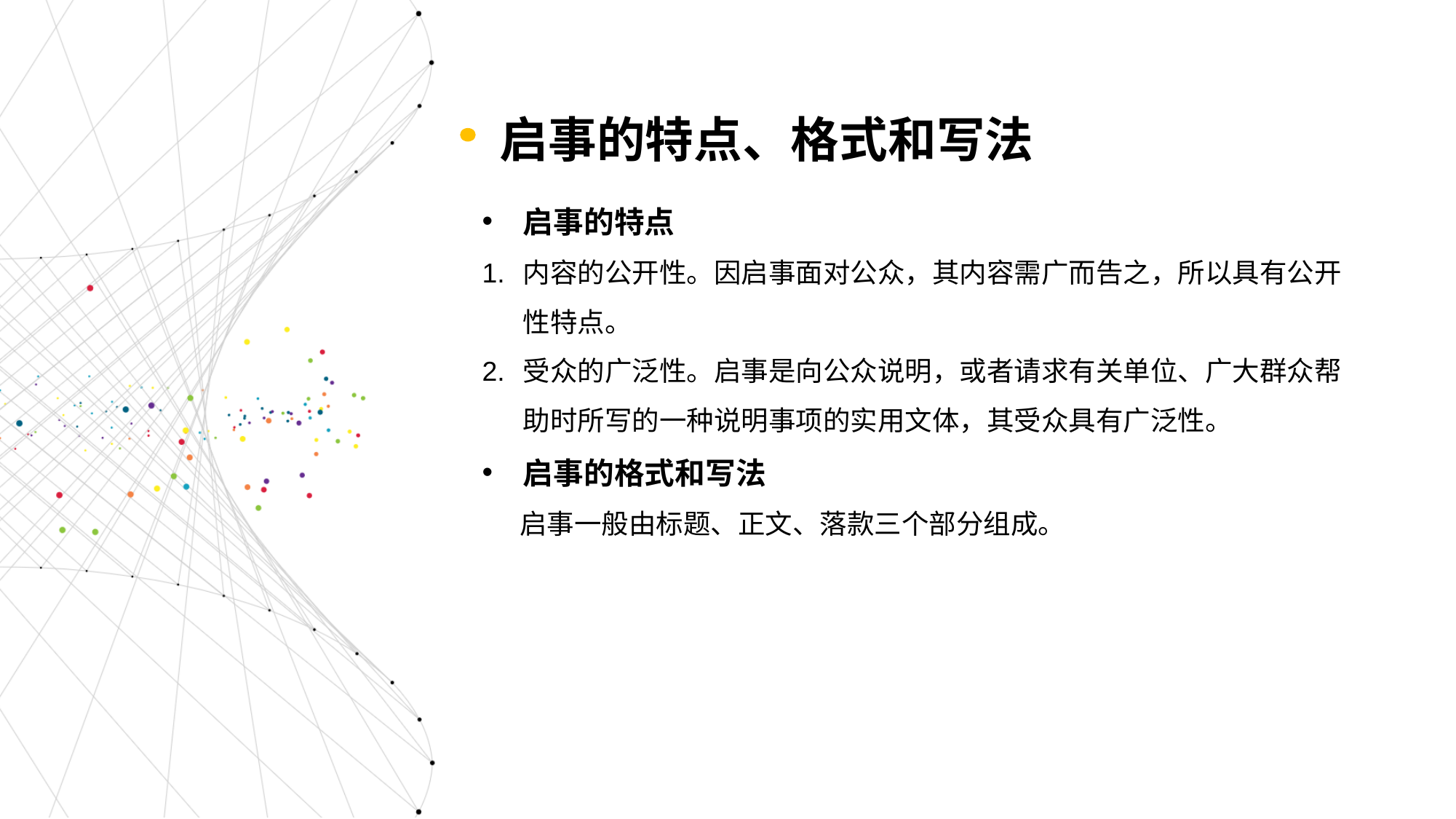

启事的特点、格式和写法

启事的特点
内容的公开性。因启事面对公众，其内容需广而告之，所以具有公开性特点。
受众的广泛性。启事是向公众说明，或者请求有关单位、广大群众帮助时所写的一种说明事项的实用文体，其受众具有广泛性。
启事的格式和写法
     启事一般由标题、正文、落款三个部分组成。